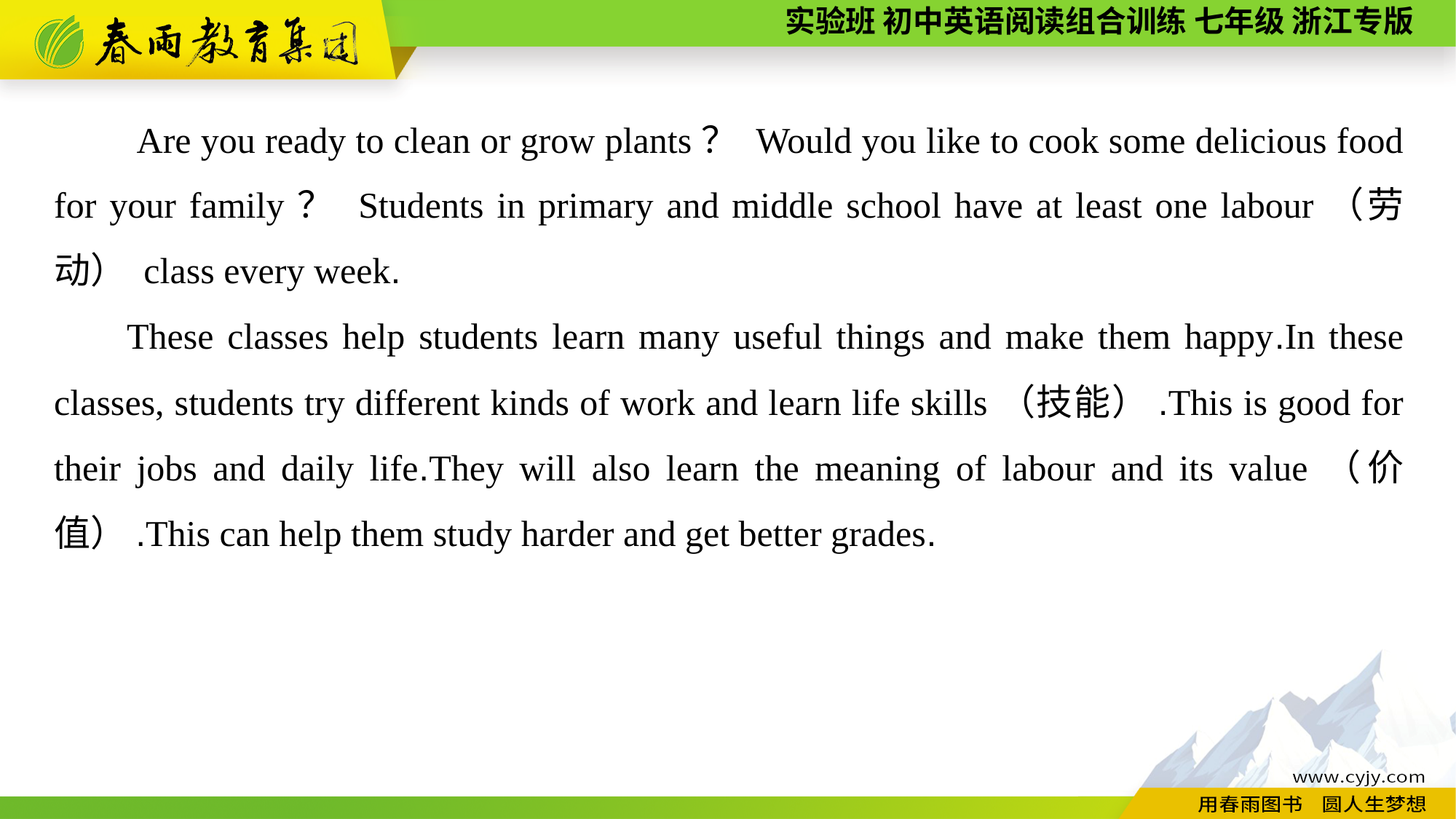

Are you ready to clean or grow plants？ Would you like to cook some delicious food for your family？ Students in primary and middle school have at least one labour（劳动） class every week.
These classes help students learn many useful things and make them happy.In these classes, students try different kinds of work and learn life skills（技能）.This is good for their jobs and daily life.They will also learn the meaning of labour and its value（价值）.This can help them study harder and get better grades.